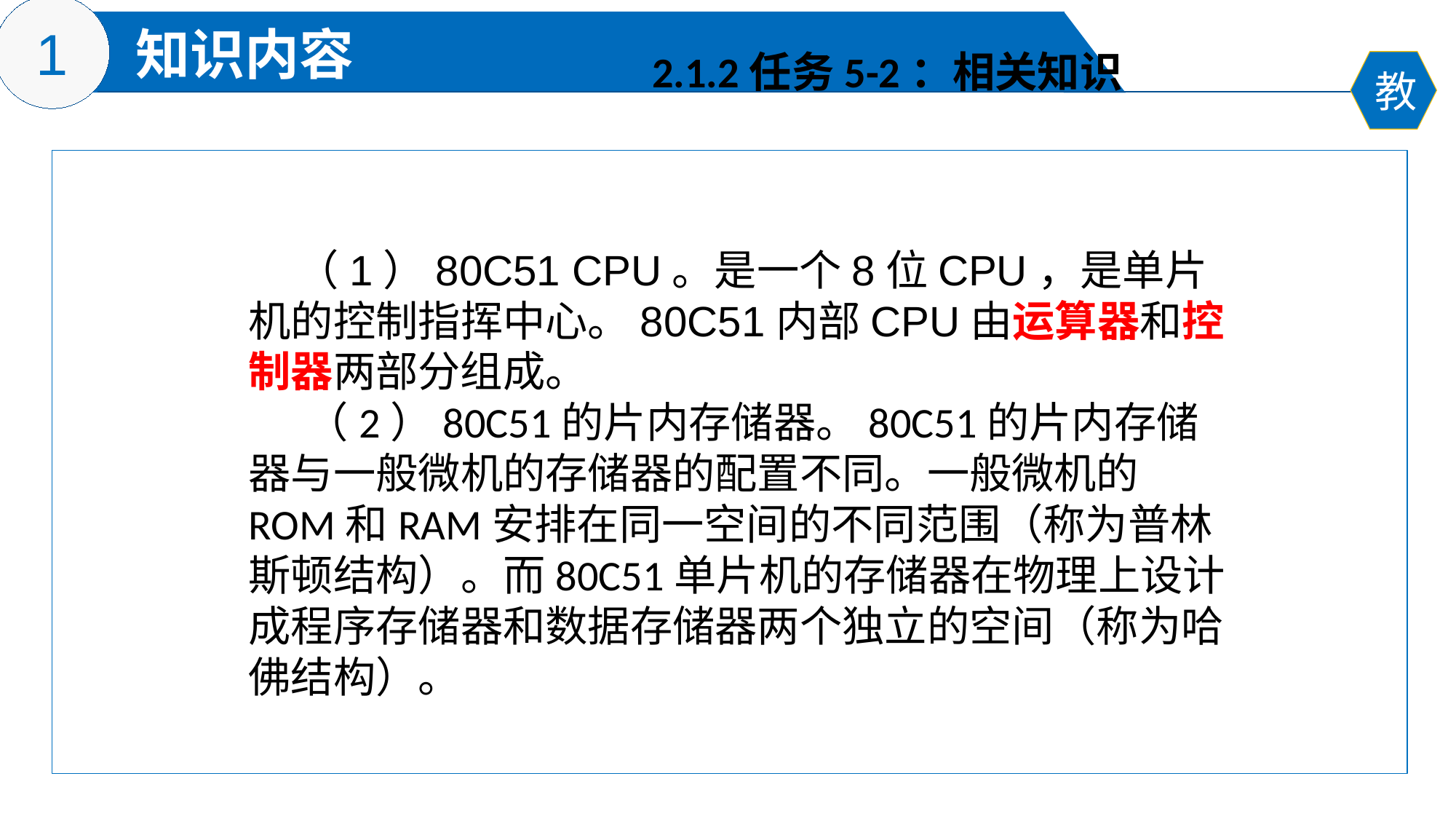

2.1.2任务5-2：相关知识
    （1）80C51 CPU。是一个8位CPU，是单片机的控制指挥中心。80C51内部CPU由运算器和控制器两部分组成。
     （2）80C51的片内存储器。80C51的片内存储器与一般微机的存储器的配置不同。一般微机的ROM和RAM安排在同一空间的不同范围（称为普林斯顿结构）。而80C51单片机的存储器在物理上设计成程序存储器和数据存储器两个独立的空间（称为哈佛结构）。